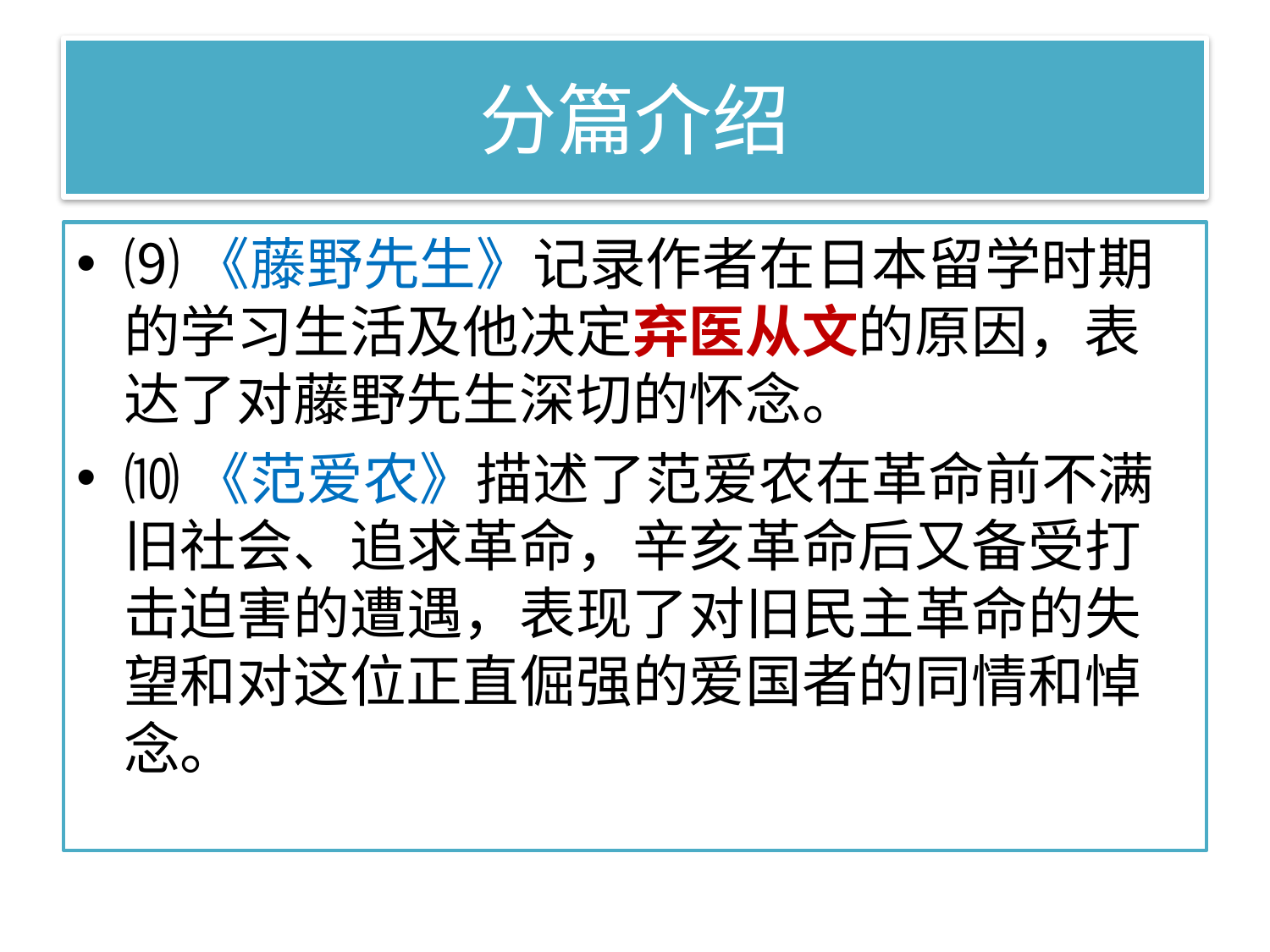

# 分篇介绍
⑼《藤野先生》记录作者在日本留学时期的学习生活及他决定弃医从文的原因，表达了对藤野先生深切的怀念。
⑽《范爱农》描述了范爱农在革命前不满旧社会、追求革命，辛亥革命后又备受打击迫害的遭遇，表现了对旧民主革命的失望和对这位正直倔强的爱国者的同情和悼念。